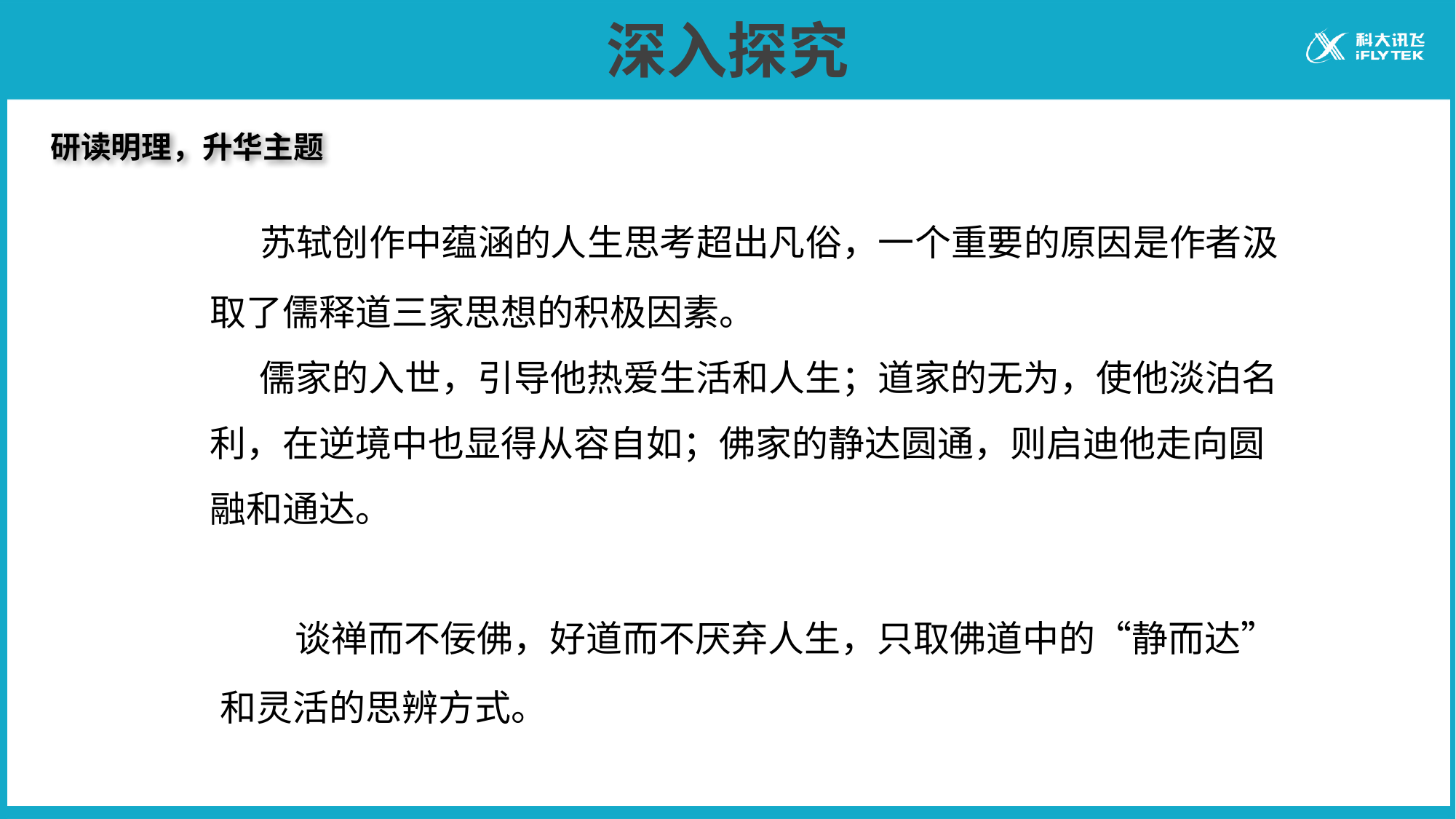

# 深入探究
研读明理，升华主题
   苏轼创作中蕴涵的人生思考超出凡俗，一个重要的原因是作者汲取了儒释道三家思想的积极因素。
     儒家的入世，引导他热爱生活和人生；道家的无为，使他淡泊名利，在逆境中也显得从容自如；佛家的静达圆通，则启迪他走向圆融和通达。
     谈禅而不佞佛，好道而不厌弃人生，只取佛道中的“静而达”和灵活的思辨方式。